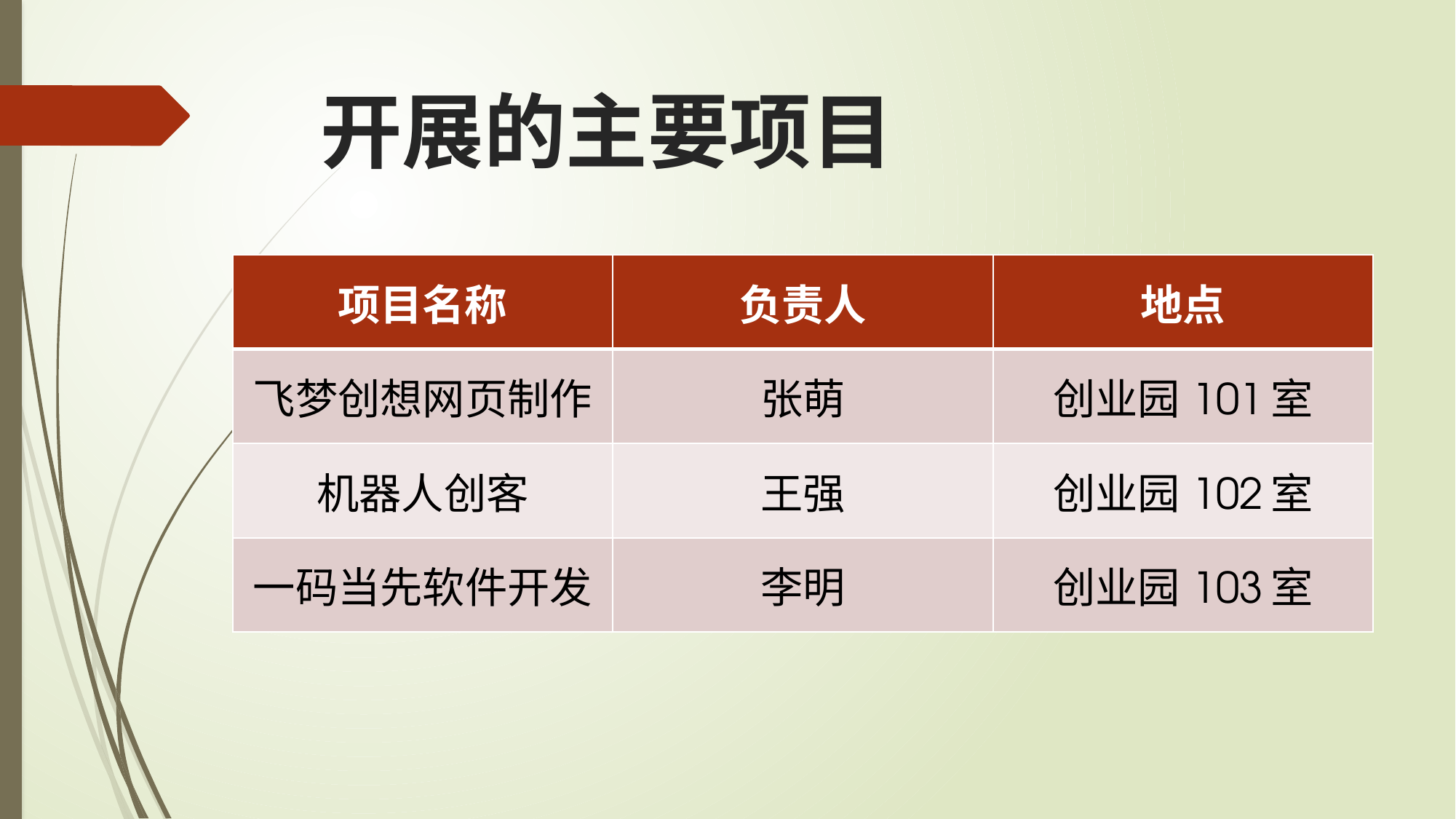

# 开展的主要项目
| 项目名称 | 负责人 | 地点 |
| --- | --- | --- |
| 飞梦创想网页制作 | 张萌 | 创业园101室 |
| 机器人创客 | 王强 | 创业园102室 |
| 一码当先软件开发 | 李明 | 创业园103室 |